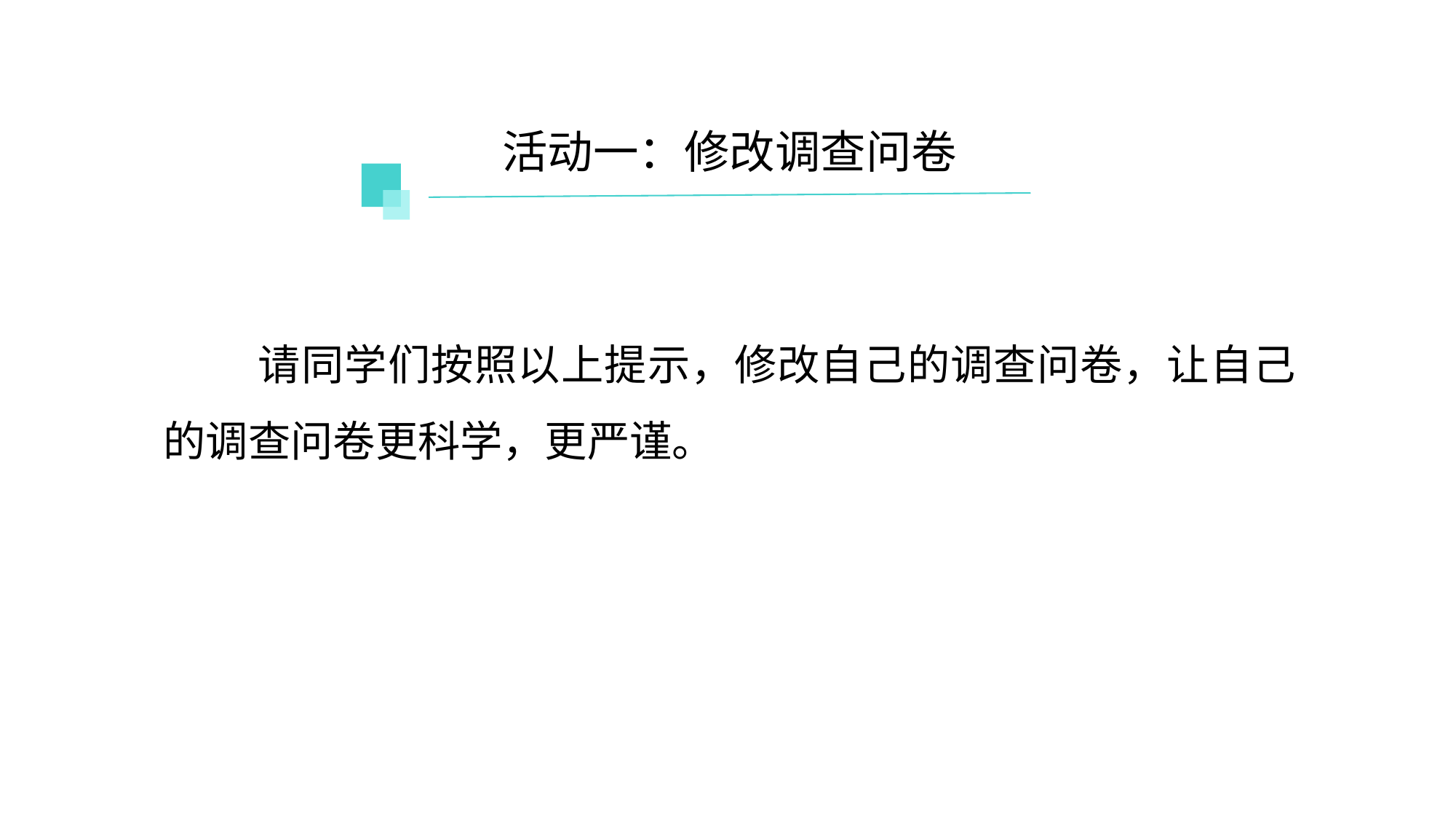

活动一：修改调查问卷

     请同学们按照以上提示，修改自己的调查问卷，让自己的调查问卷更科学，更严谨。